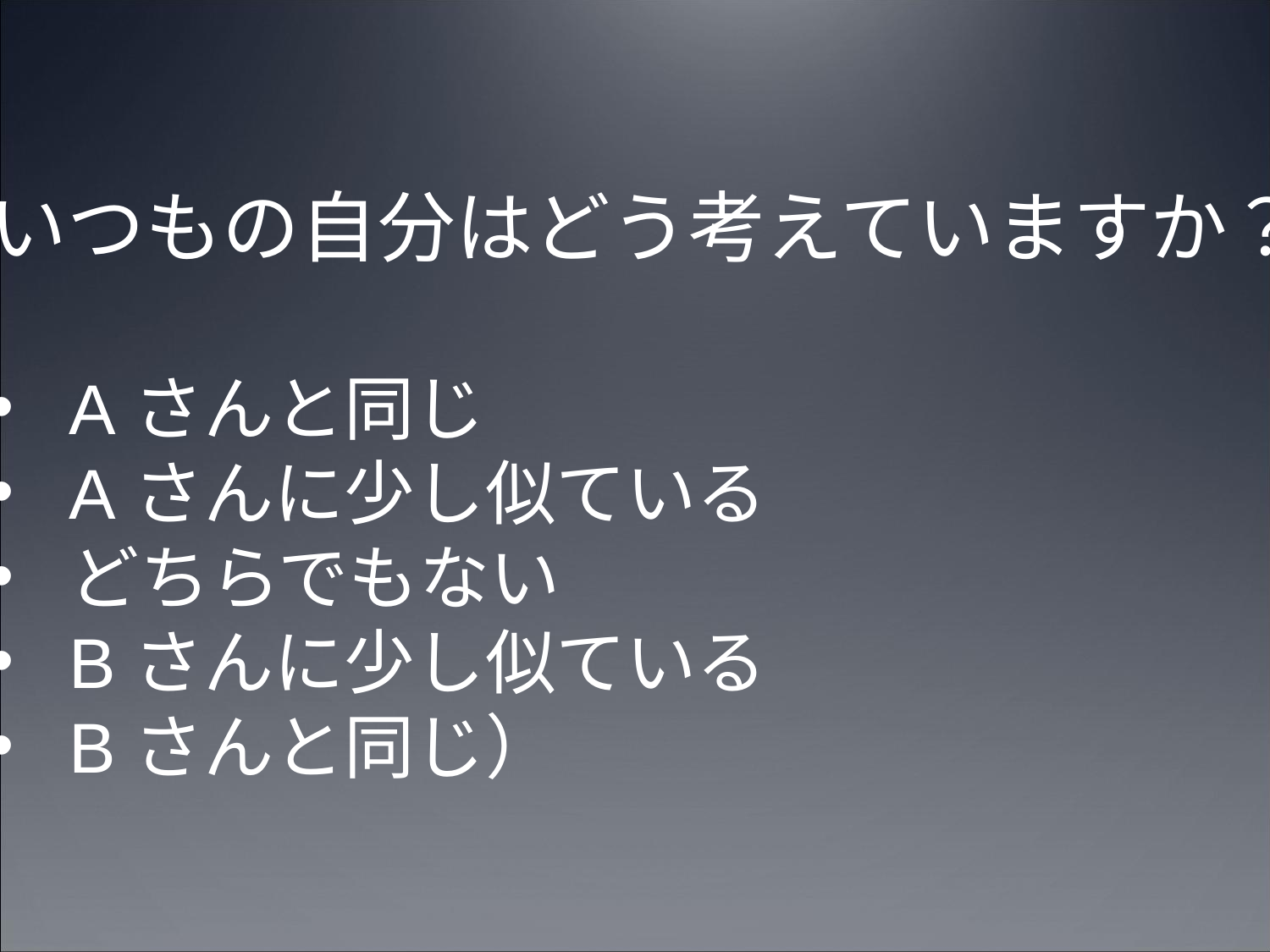

いつもの自分はどう考えていますか？

Aさんと同じ
Aさんに少し似ている
どちらでもない
Bさんに少し似ている
Bさんと同じ）